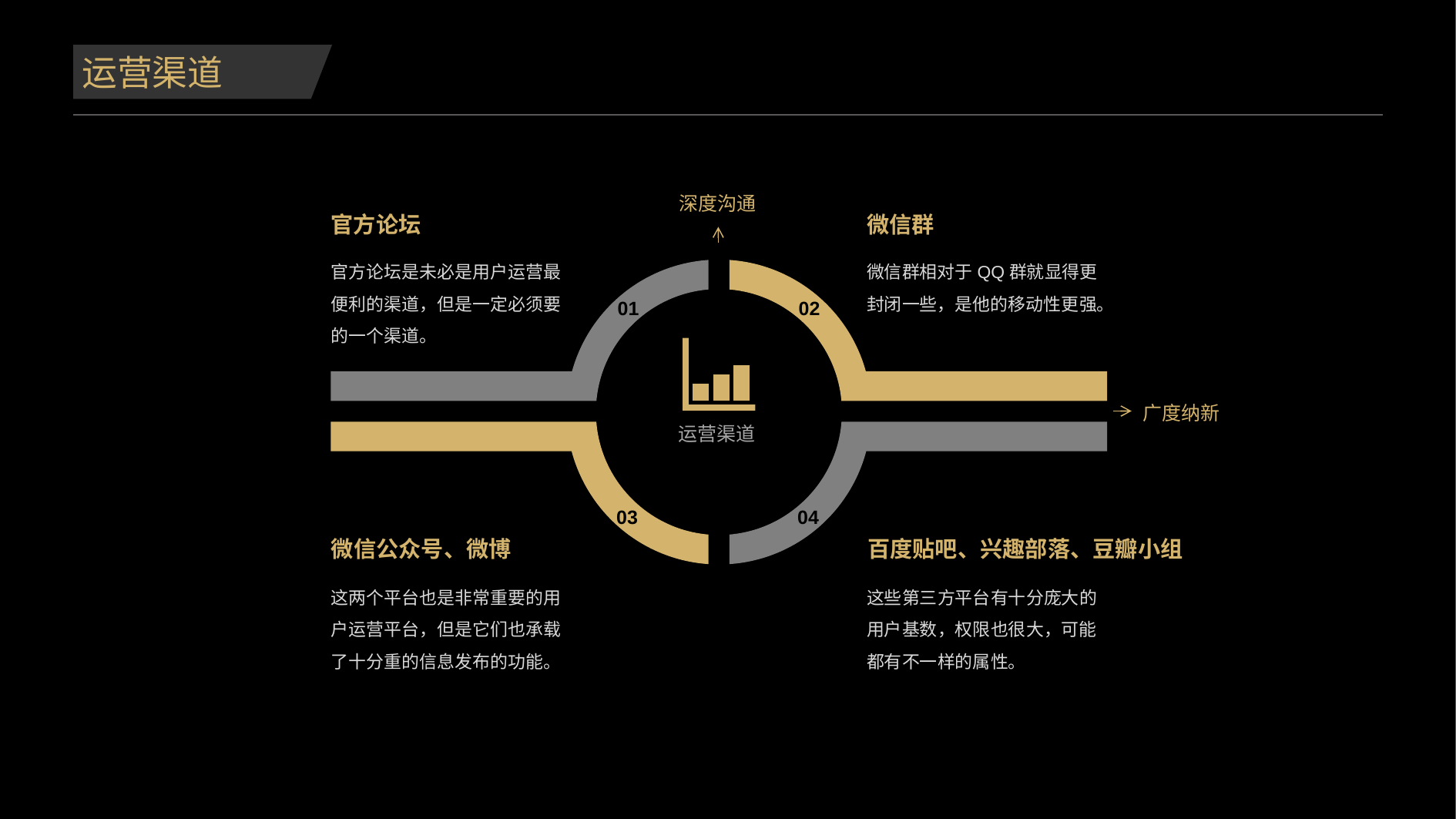

运营渠道

深度沟通
官方论坛
微信群
官方论坛是未必是用户运营最便利的渠道，但是一定必须要的一个渠道。
微信群相对于QQ群就显得更封闭一些，是他的移动性更强。

01
02

广度纳新
运营渠道

03
04
微信公众号、微博
百度贴吧、兴趣部落、豆瓣小组
这两个平台也是非常重要的用户运营平台，但是它们也承载了十分重的信息发布的功能。
这些第三方平台有十分庞大的用户基数，权限也很大，可能都有不一样的属性。